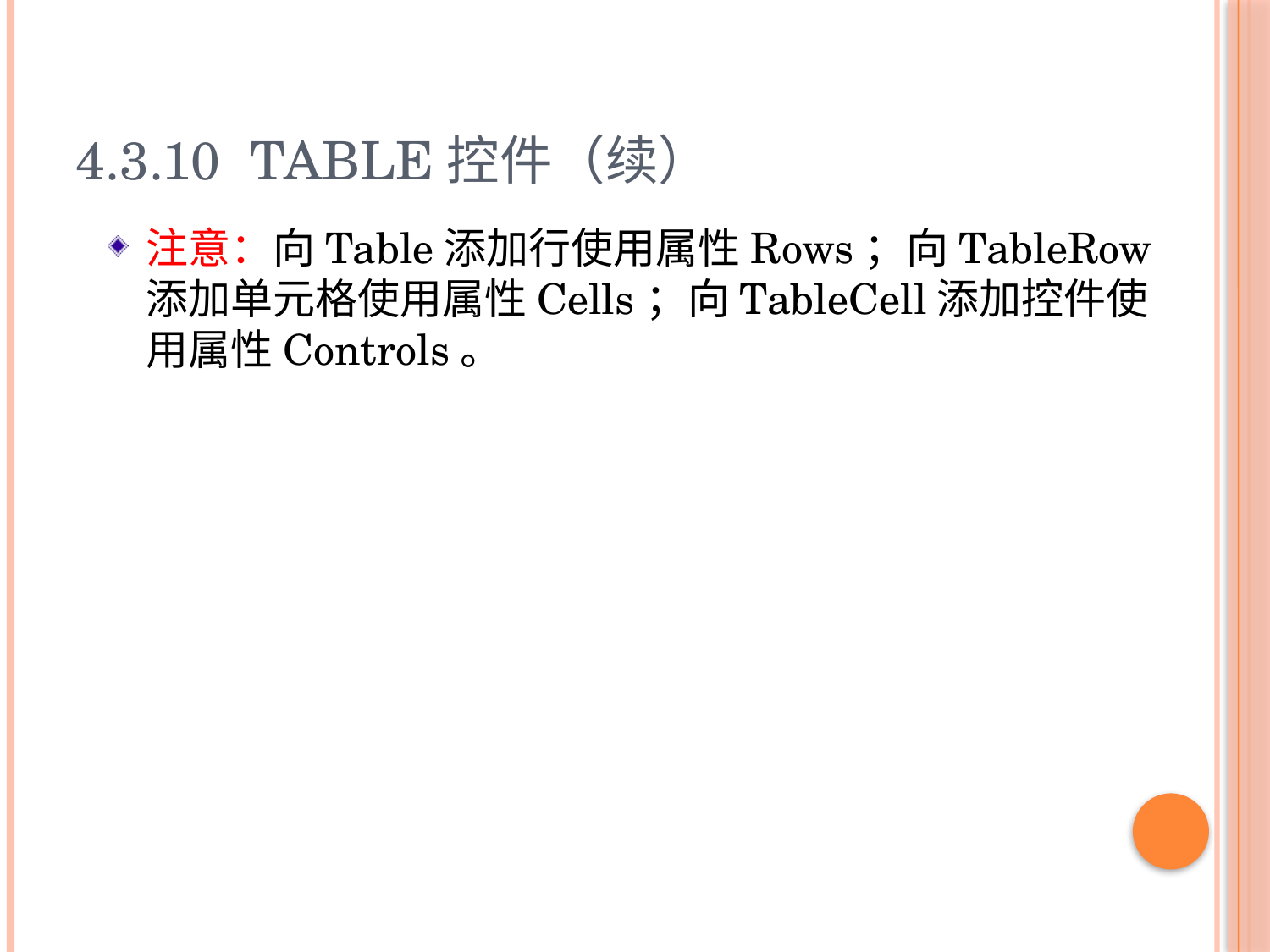

# 4.3.10  Table控件（续）
注意：向Table添加行使用属性Rows；向TableRow添加单元格使用属性Cells；向TableCell添加控件使用属性Controls。
51